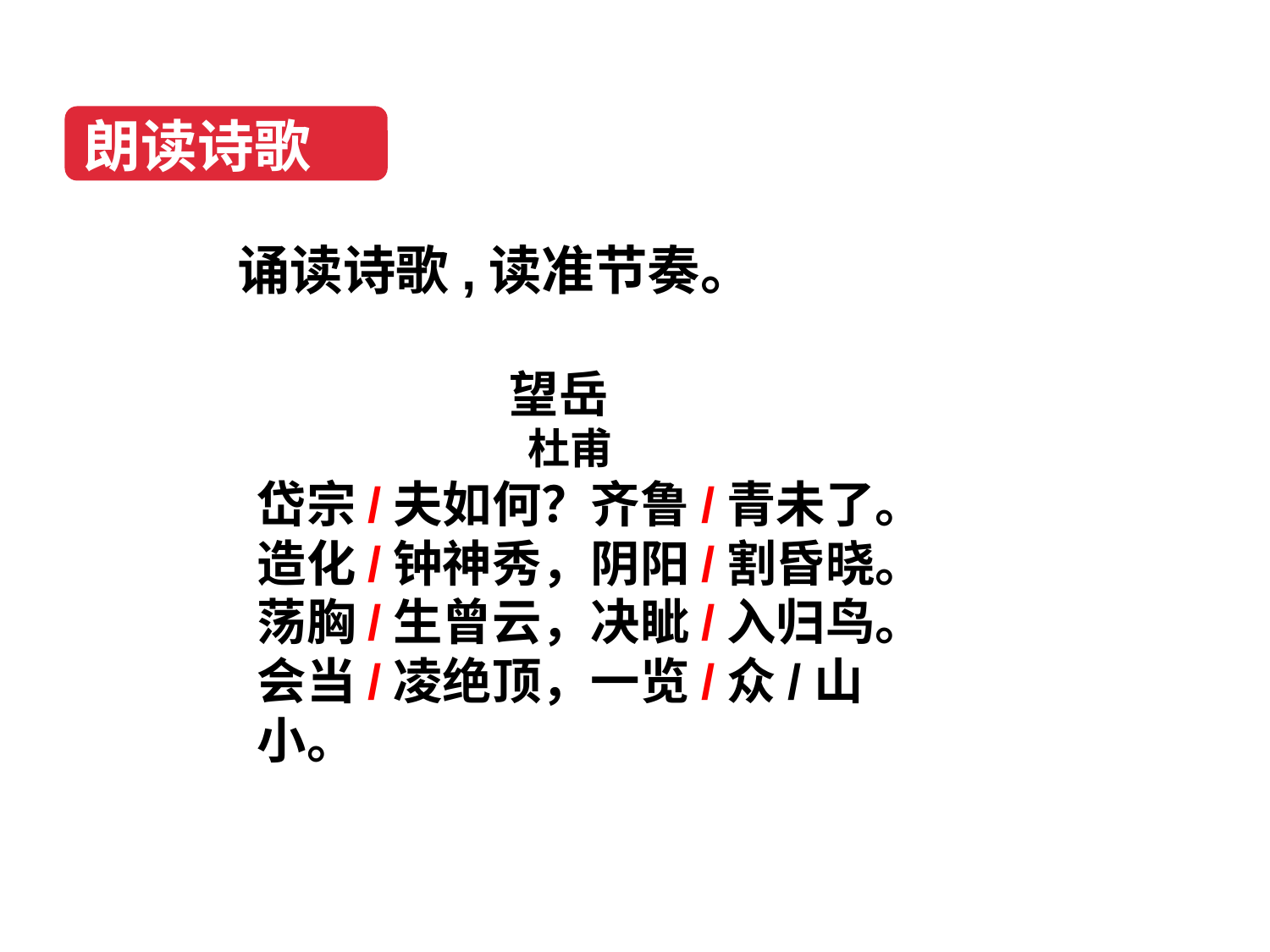

朗读诗歌

诵读诗歌,读准节奏。
望岳
杜甫
岱宗/夫如何？齐鲁/青未了。
造化/钟神秀，阴阳/割昏晓。
荡胸/生曾云，决眦/入归鸟。
会当/凌绝顶，一览/众/山小。